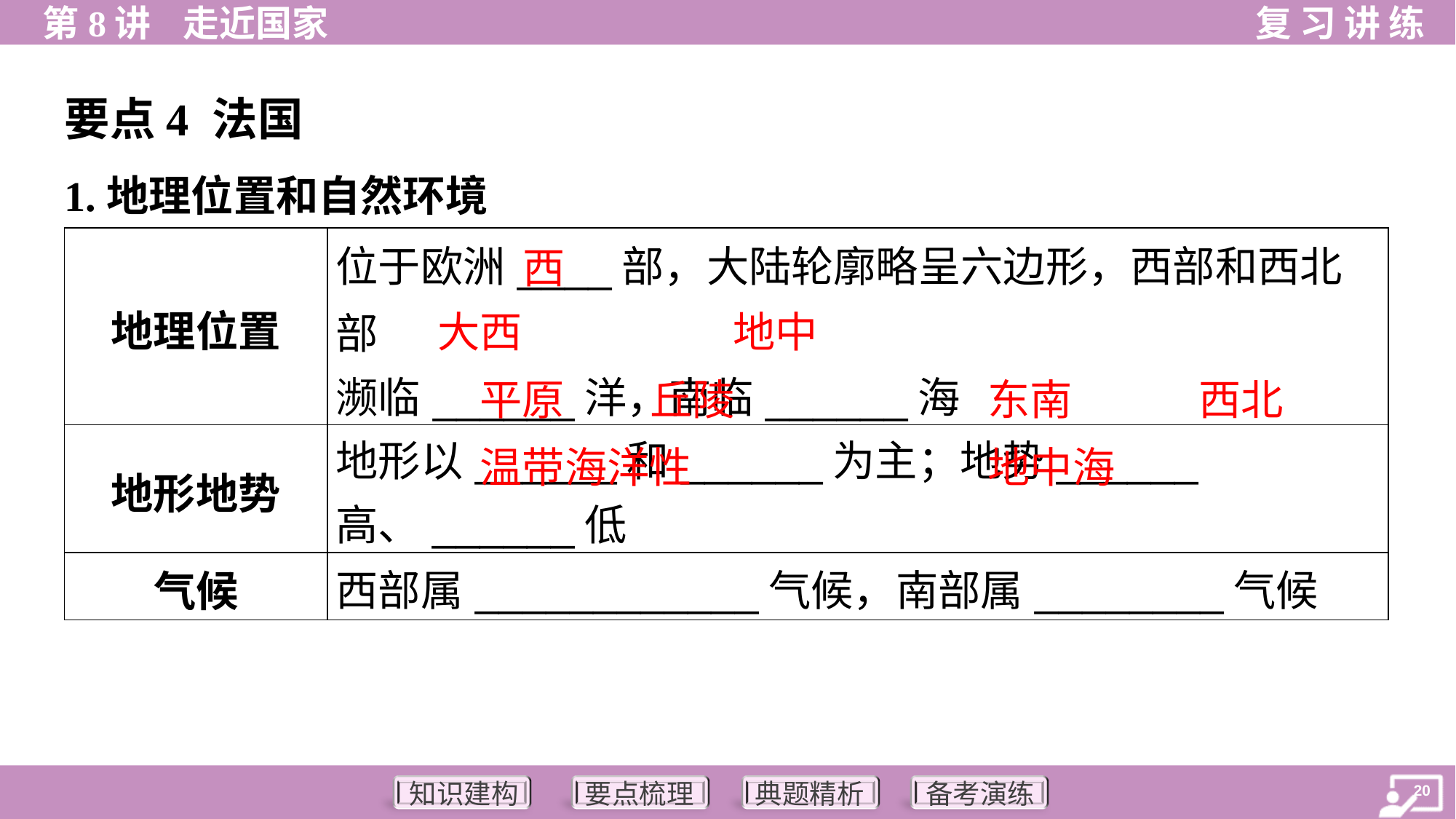

要点4 法国
1.地理位置和自然环境
| 地理位置 | 位于欧洲\_\_\_\_部，大陆轮廓略呈六边形，西部和西北部 濒临\_\_\_\_\_\_洋，南临\_\_\_\_\_\_海 |
| --- | --- |
| 地形地势 | 地形以\_\_\_\_\_\_和\_\_\_\_\_\_为主；地势\_\_\_\_\_\_高、\_\_\_\_\_\_低 |
| 气候 | 西部属\_\_\_\_\_\_\_\_\_\_\_\_气候，南部属\_\_\_\_\_\_\_\_气候 |
西
大西
地中
平原
丘陵
东南
西北
温带海洋性
地中海